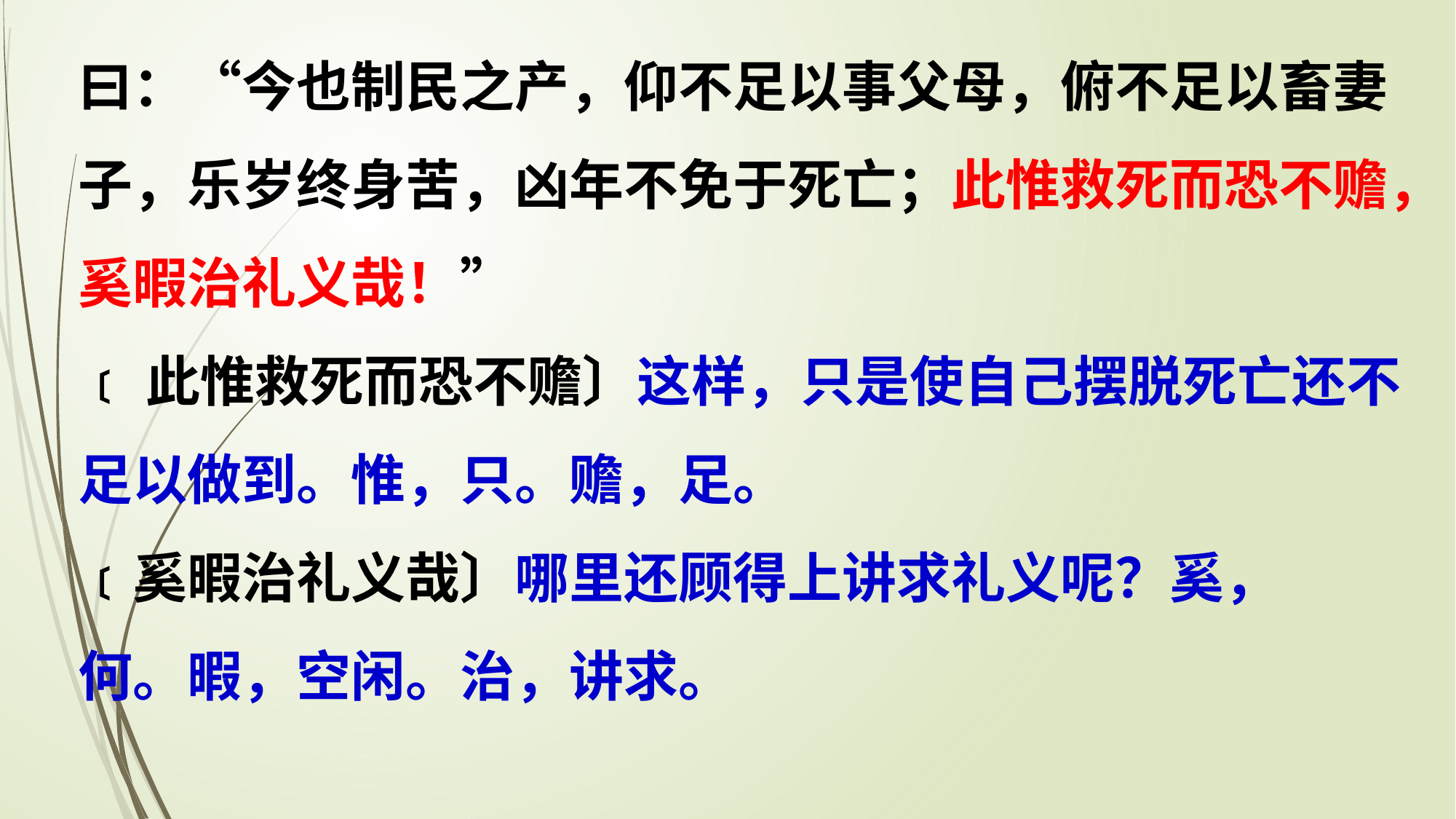

曰：“今也制民之产，仰不足以事父母，俯不足以畜妻子，乐岁终身苦，凶年不免于死亡；此惟救死而恐不赡，奚暇治礼义哉！”
﹝此惟救死而恐不赡〕这样，只是使自己摆脱死亡还不足以做到。惟，只。赡，足。
﹝奚暇治礼义哉〕哪里还顾得上讲求礼义呢？奚，
何。暇，空闲。治，讲求。